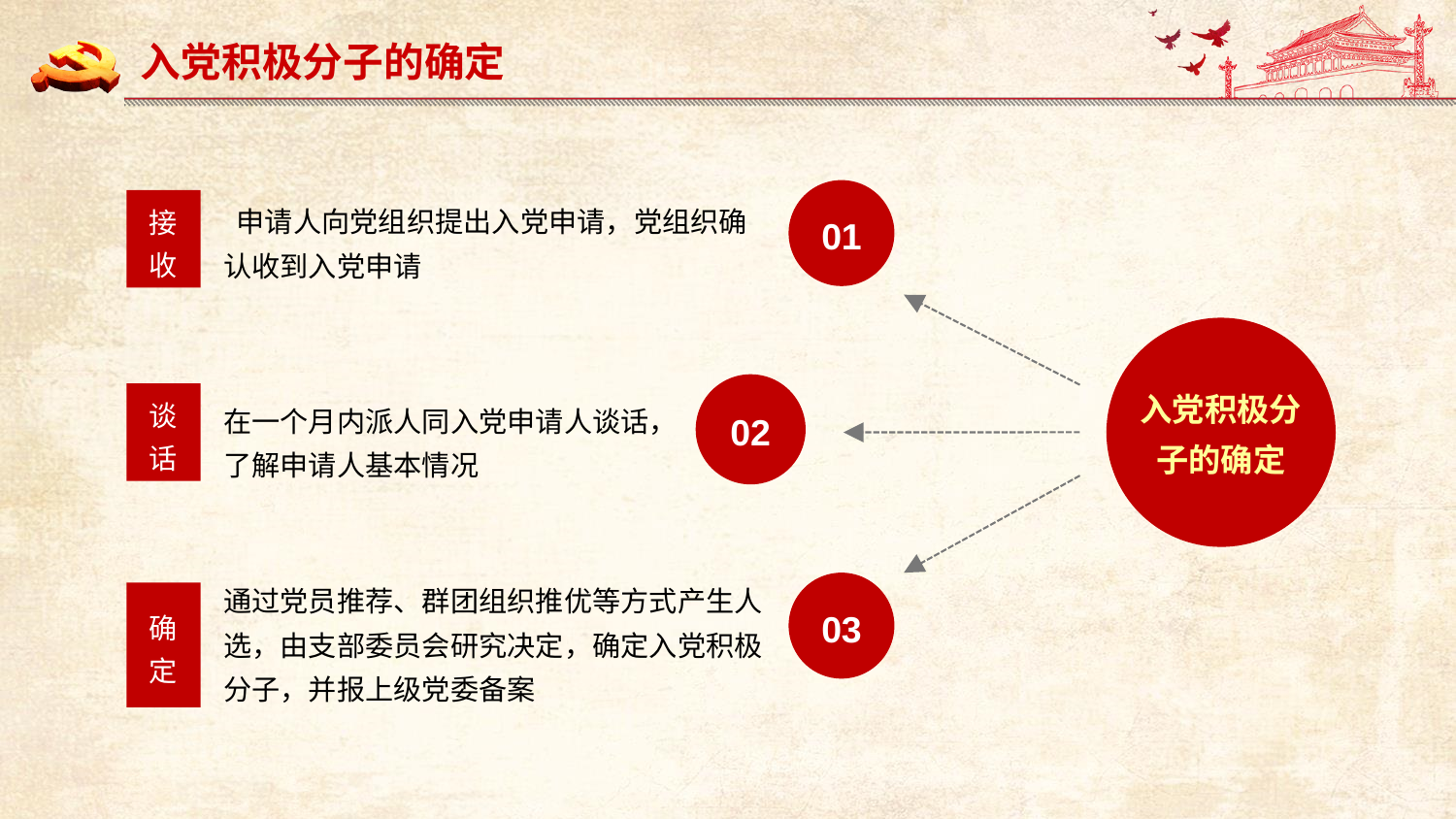

入党积极分子的确定

01
接收
 申请人向党组织提出入党申请，党组织确认收到入党申请

入党积极分子的确定

02
谈话
在一个月内派人同入党申请人谈话，了解申请人基本情况

03
通过党员推荐、群团组织推优等方式产生人选，由支部委员会研究决定，确定入党积极分子，并报上级党委备案
确定